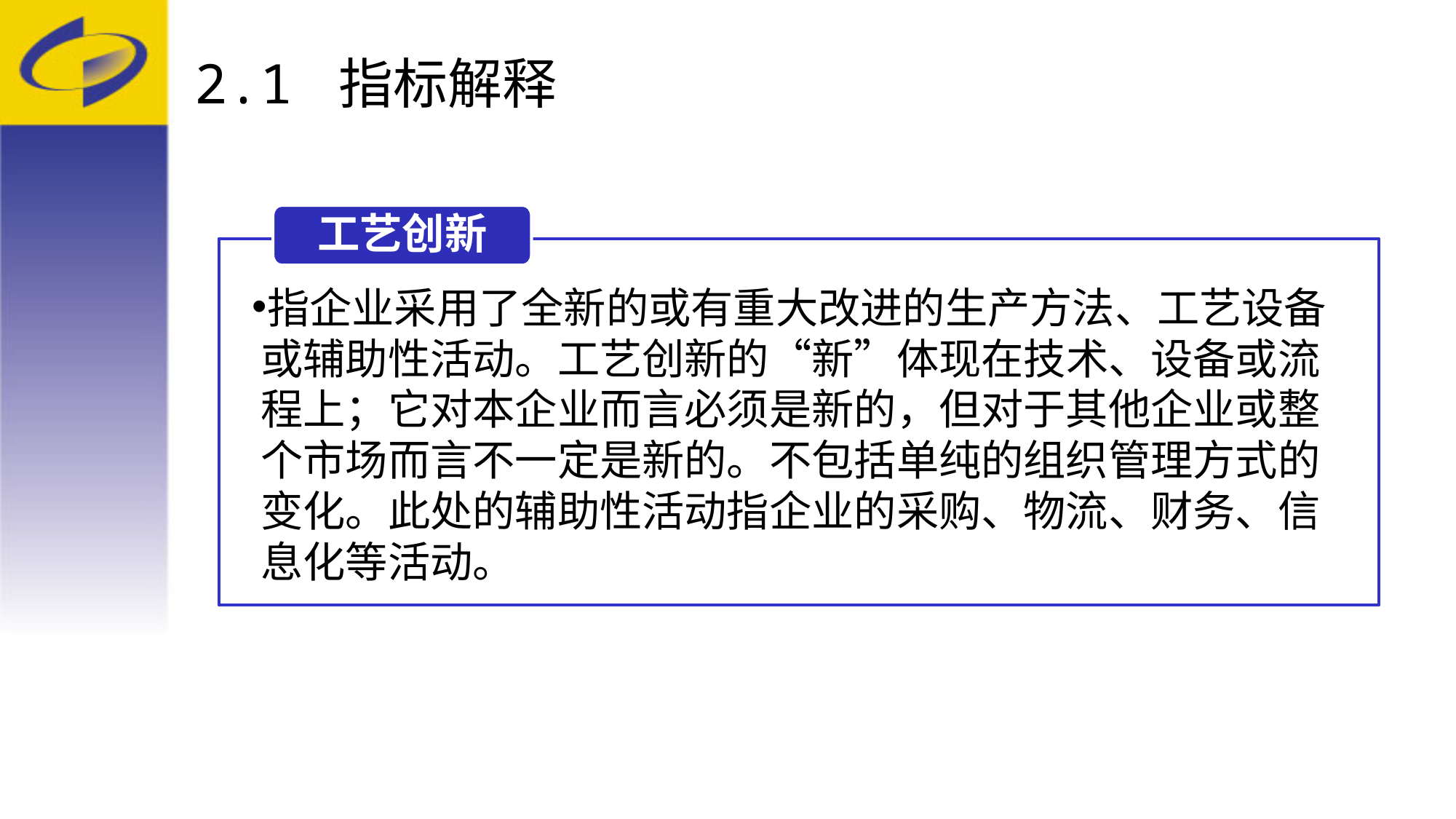

# 2.1 指标解释
工艺创新
指企业采用了全新的或有重大改进的生产方法、工艺设备或辅助性活动。工艺创新的“新”体现在技术、设备或流程上；它对本企业而言必须是新的，但对于其他企业或整个市场而言不一定是新的。不包括单纯的组织管理方式的变化。此处的辅助性活动指企业的采购、物流、财务、信息化等活动。